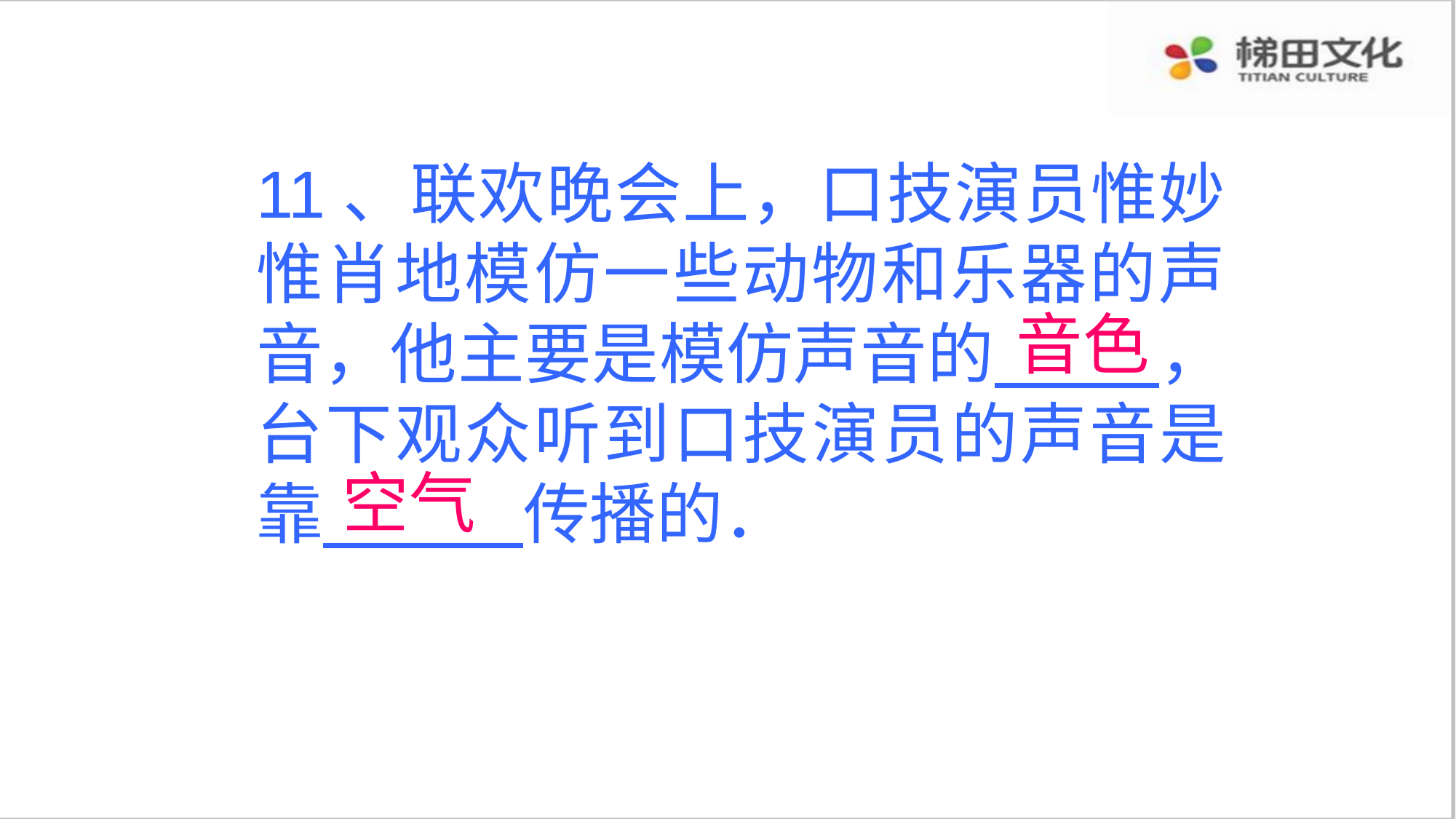

11、联欢晚会上，口技演员惟妙惟肖地模仿一些动物和乐器的声音，他主要是模仿声音的　  　，台下观众听到口技演员的声音是靠　　　传播的．
音色
空气